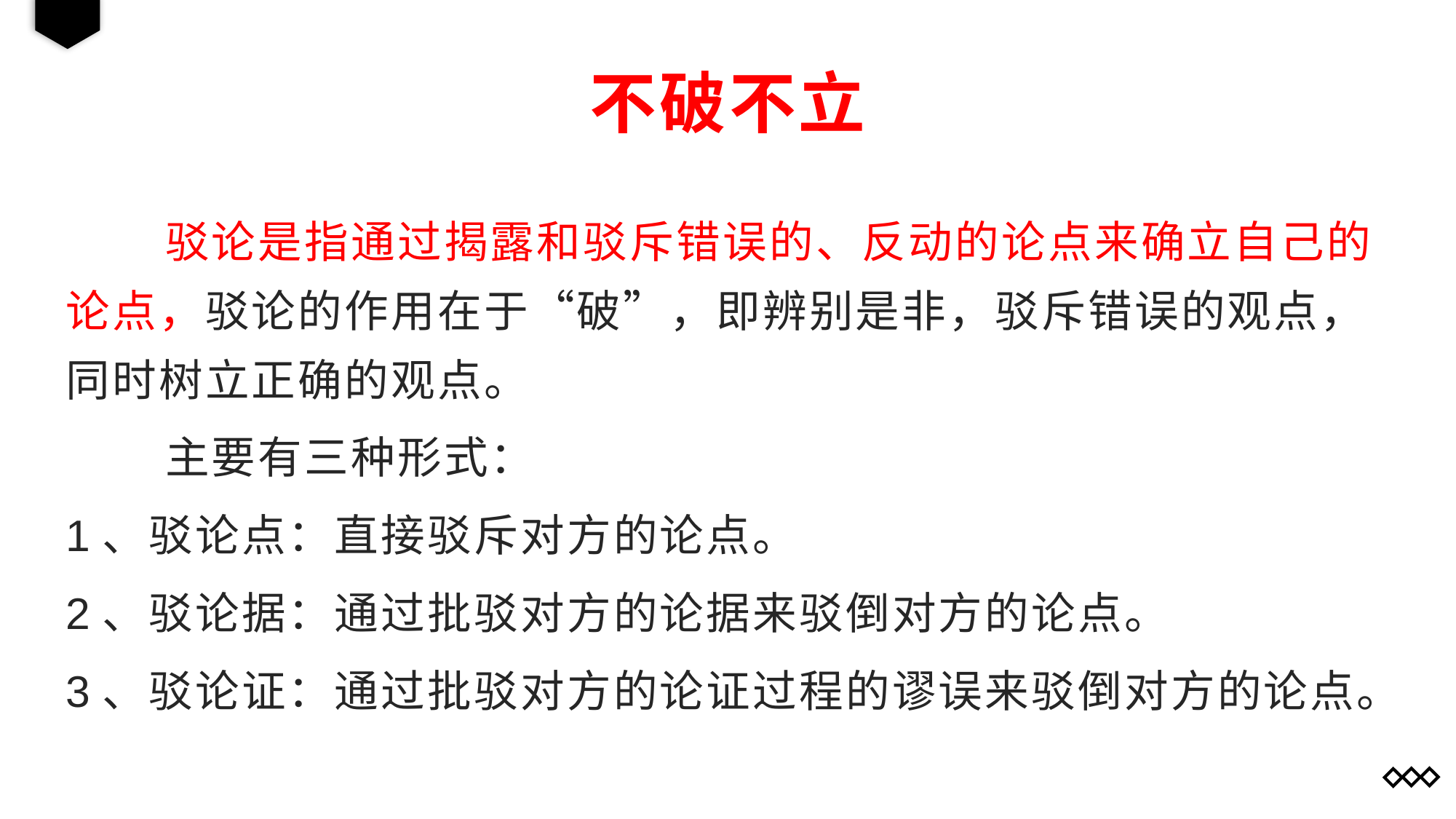

# 不破不立
	驳论是指通过揭露和驳斥错误的、反动的论点来确立自己的论点，驳论的作用在于“破”，即辨别是非，驳斥错误的观点，同时树立正确的观点。
	主要有三种形式：
1、驳论点：直接驳斥对方的论点。
2、驳论据：通过批驳对方的论据来驳倒对方的论点。
3、驳论证：通过批驳对方的论证过程的谬误来驳倒对方的论点。